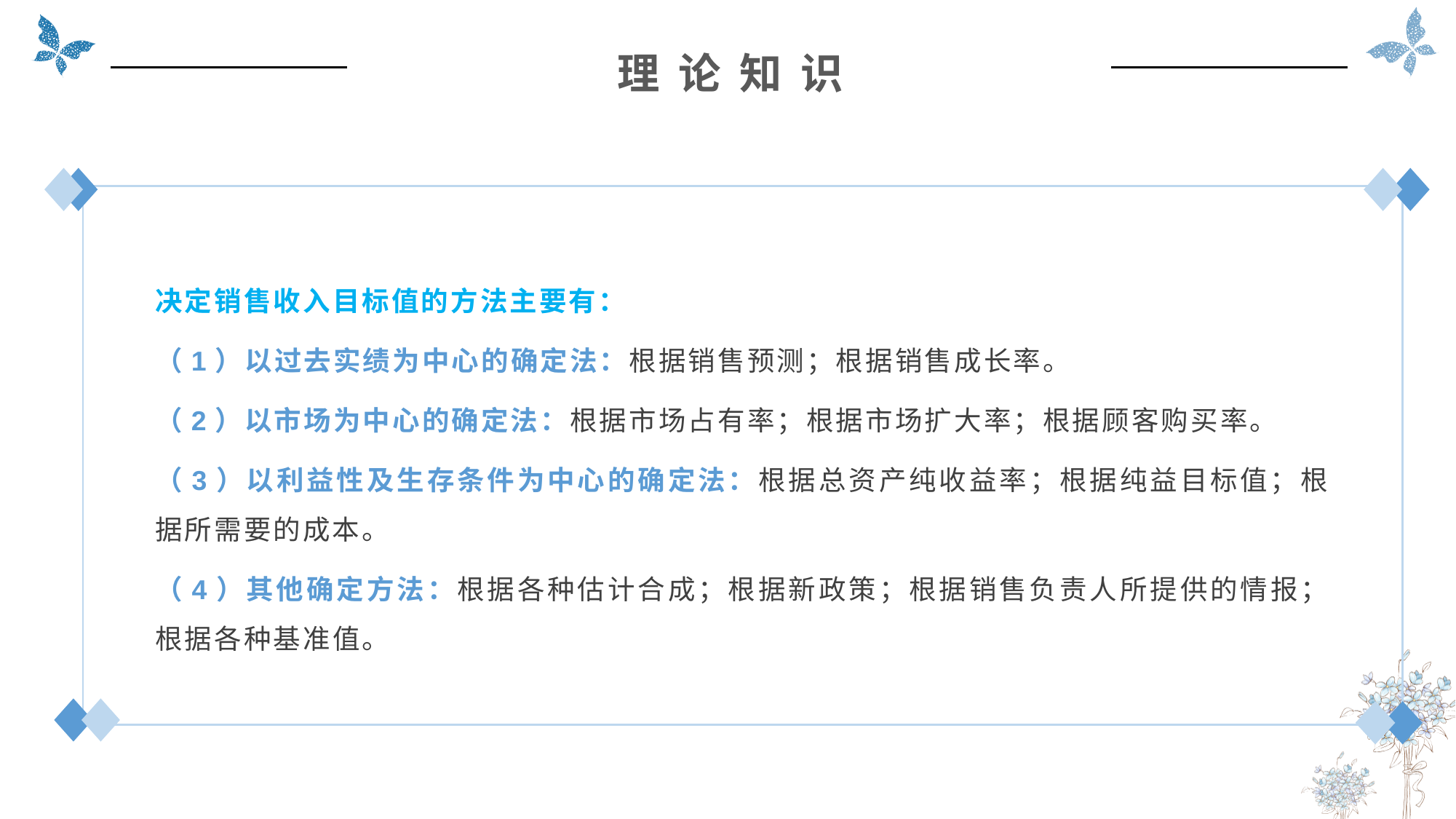

理 论 知 识

决定销售收入目标值的方法主要有：
（1）以过去实绩为中心的确定法：根据销售预测；根据销售成长率。
（2）以市场为中心的确定法：根据市场占有率；根据市场扩大率；根据顾客购买率。
（3）以利益性及生存条件为中心的确定法：根据总资产纯收益率；根据纯益目标值；根据所需要的成本。
（4）其他确定方法：根据各种估计合成；根据新政策；根据销售负责人所提供的情报；根据各种基准值。